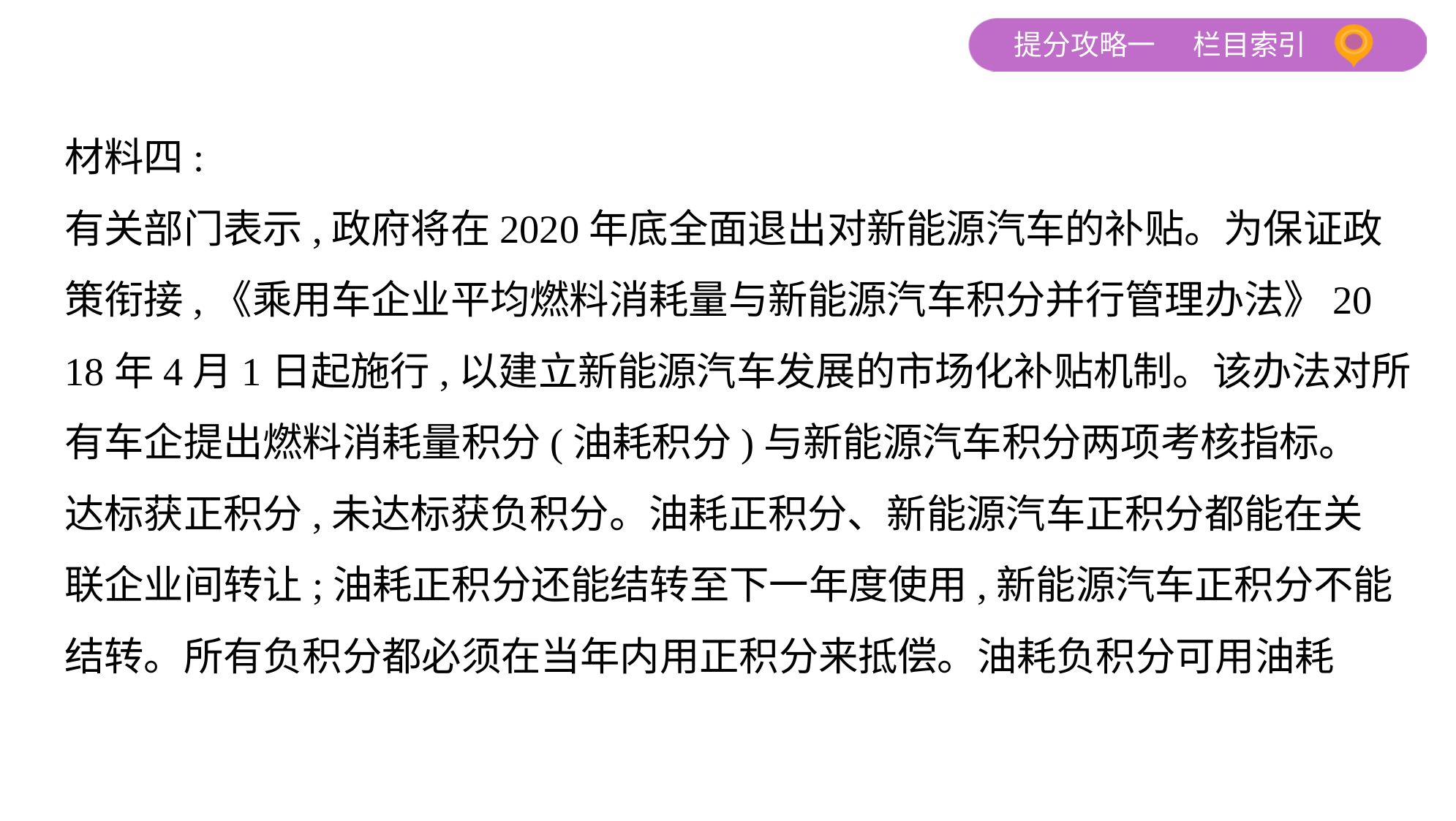

材料四:
有关部门表示,政府将在2020年底全面退出对新能源汽车的补贴。为保证政
策衔接,《乘用车企业平均燃料消耗量与新能源汽车积分并行管理办法》20
18年4月1日起施行,以建立新能源汽车发展的市场化补贴机制。该办法对所
有车企提出燃料消耗量积分(油耗积分)与新能源汽车积分两项考核指标。
达标获正积分,未达标获负积分。油耗正积分、新能源汽车正积分都能在关
联企业间转让;油耗正积分还能结转至下一年度使用,新能源汽车正积分不能
结转。所有负积分都必须在当年内用正积分来抵偿。油耗负积分可用油耗